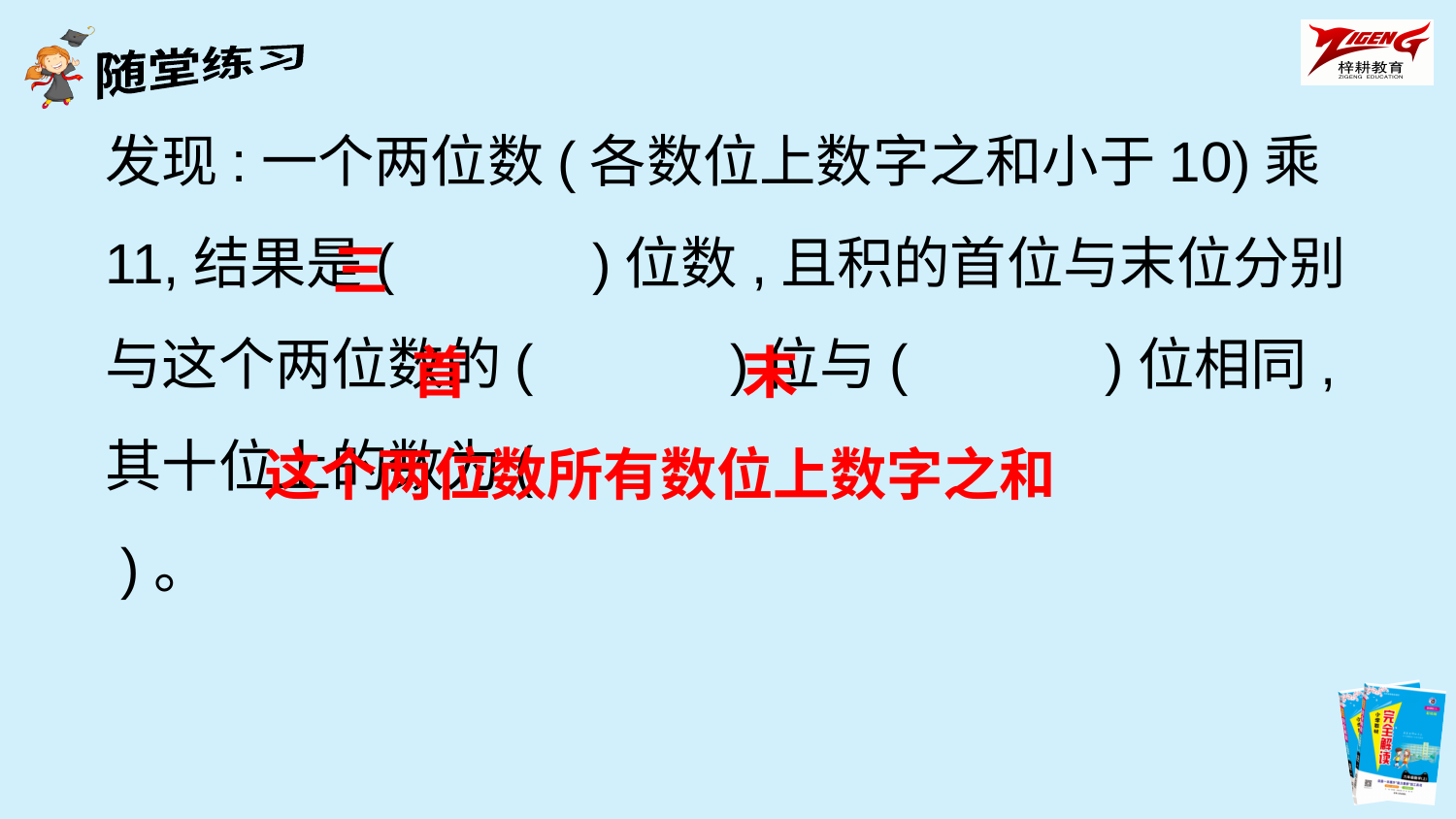

发现:一个两位数(各数位上数字之和小于10)乘11,结果是(　　　)位数,且积的首位与末位分别与这个两位数的(　　　)位与(　　　)位相同,其十位上的数为(                                                     )。
三
首
末
这个两位数所有数位上数字之和